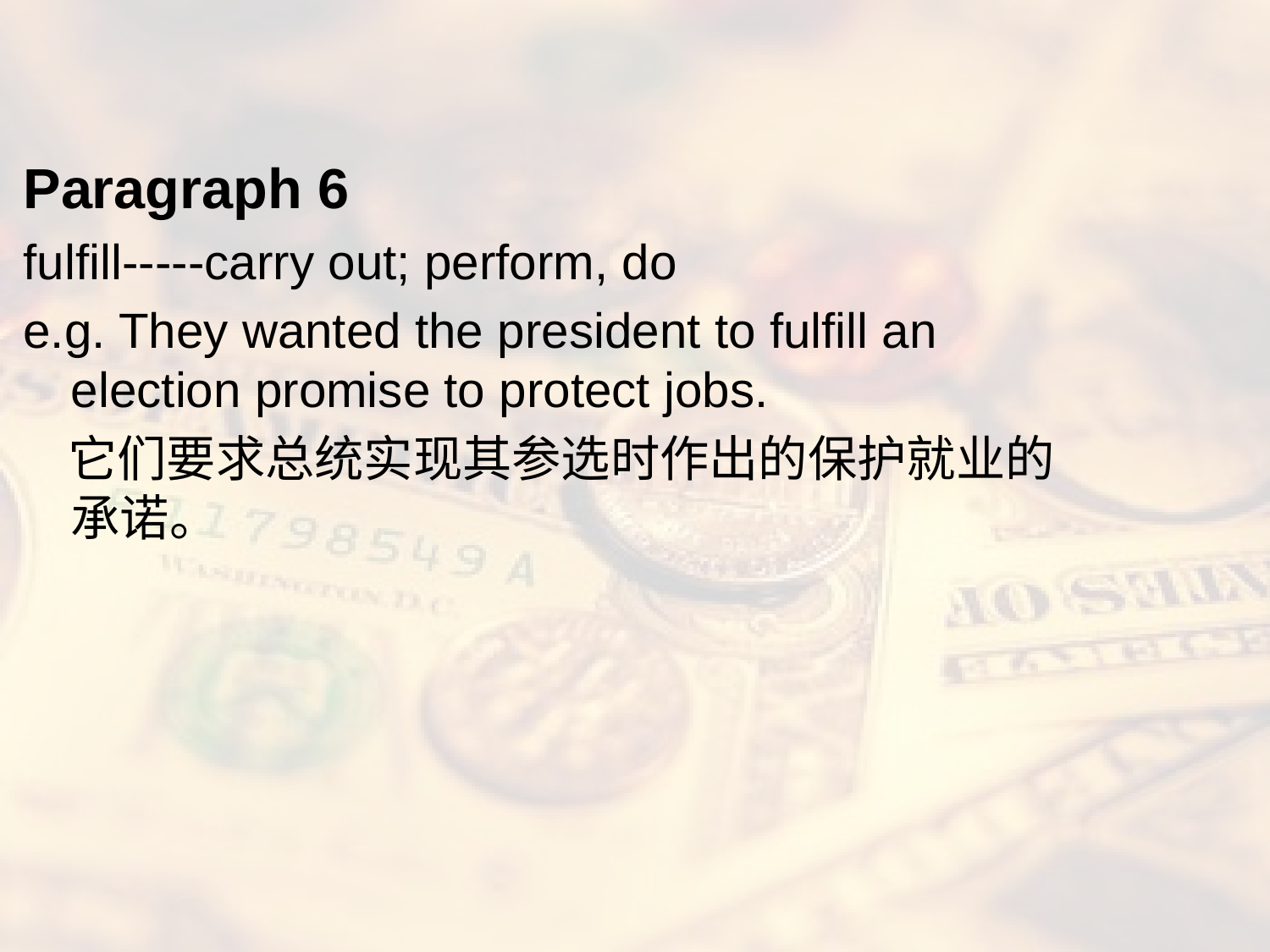

#
Paragraph 6
fulfill-----carry out; perform, do
e.g. They wanted the president to fulfill an election promise to protect jobs.
   它们要求总统实现其参选时作出的保护就业的承诺。